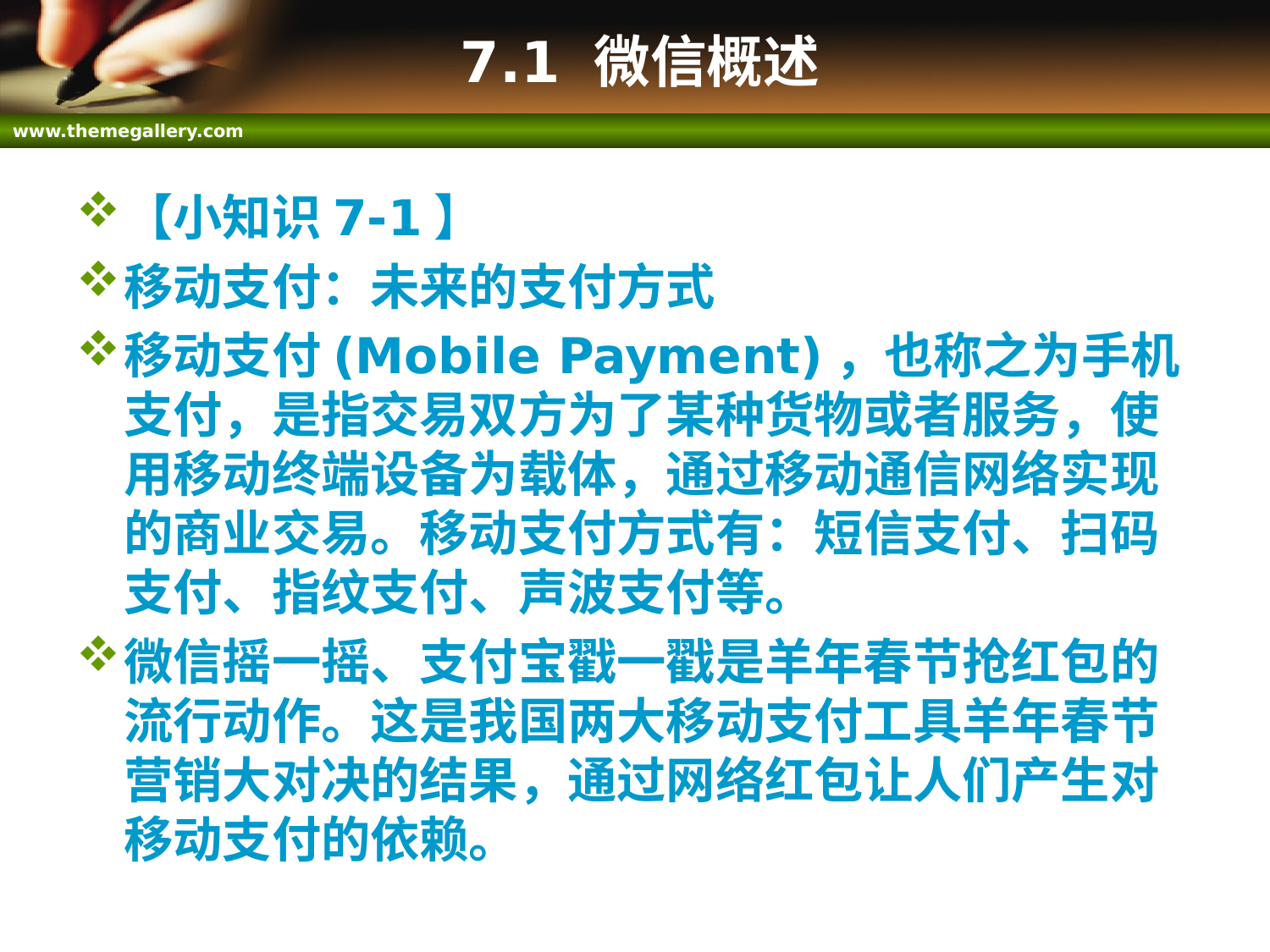

# 7.1 微信概述
【小知识7-1】
移动支付：未来的支付方式
移动支付(Mobile Payment)，也称之为手机支付，是指交易双方为了某种货物或者服务，使用移动终端设备为载体，通过移动通信网络实现的商业交易。移动支付方式有：短信支付、扫码支付、指纹支付、声波支付等。
微信摇一摇、支付宝戳一戳是羊年春节抢红包的流行动作。这是我国两大移动支付工具羊年春节营销大对决的结果，通过网络红包让人们产生对移动支付的依赖。